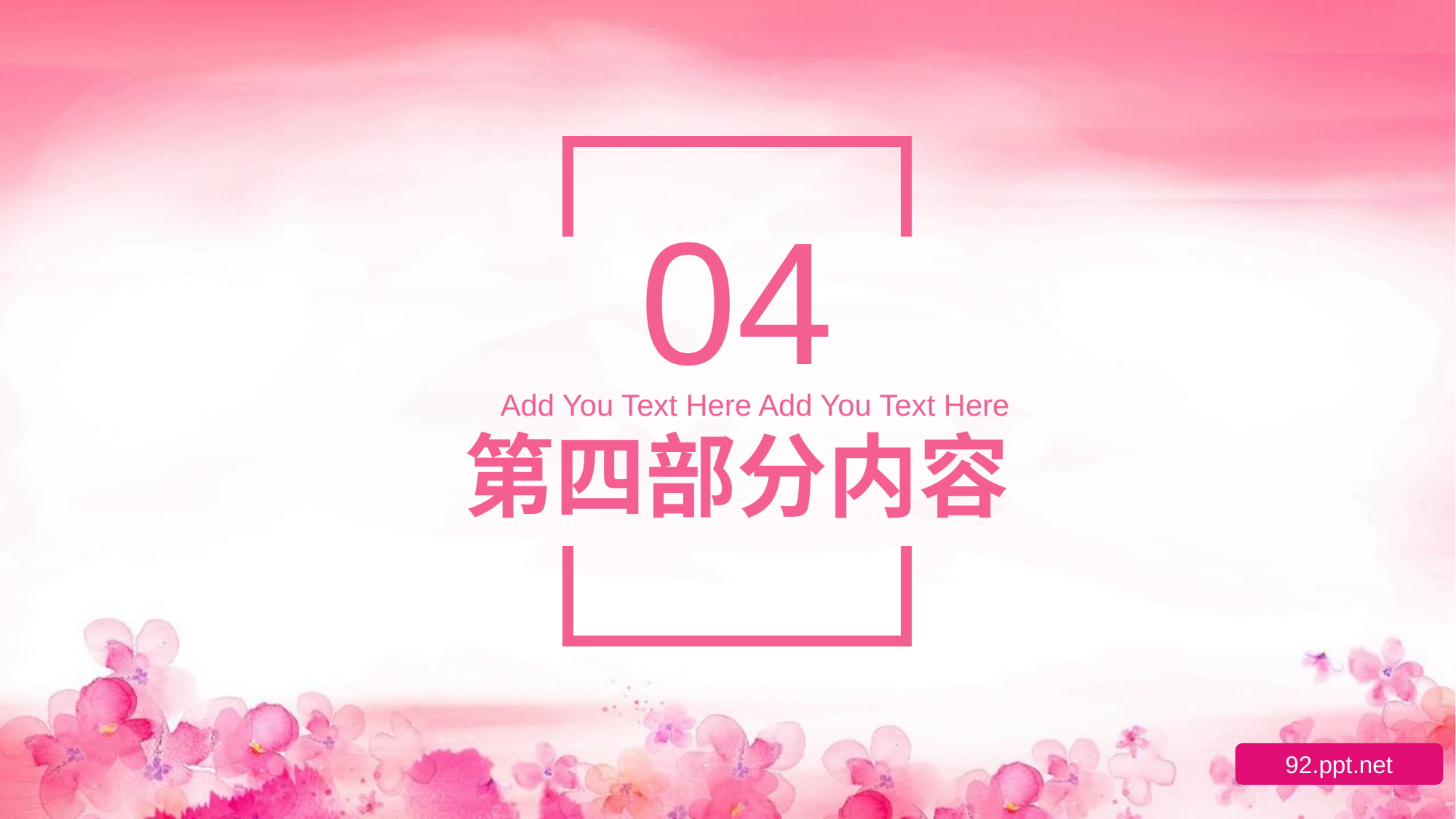

04
Add You Text Here Add You Text Here
第四部分内容

92.ppt.net